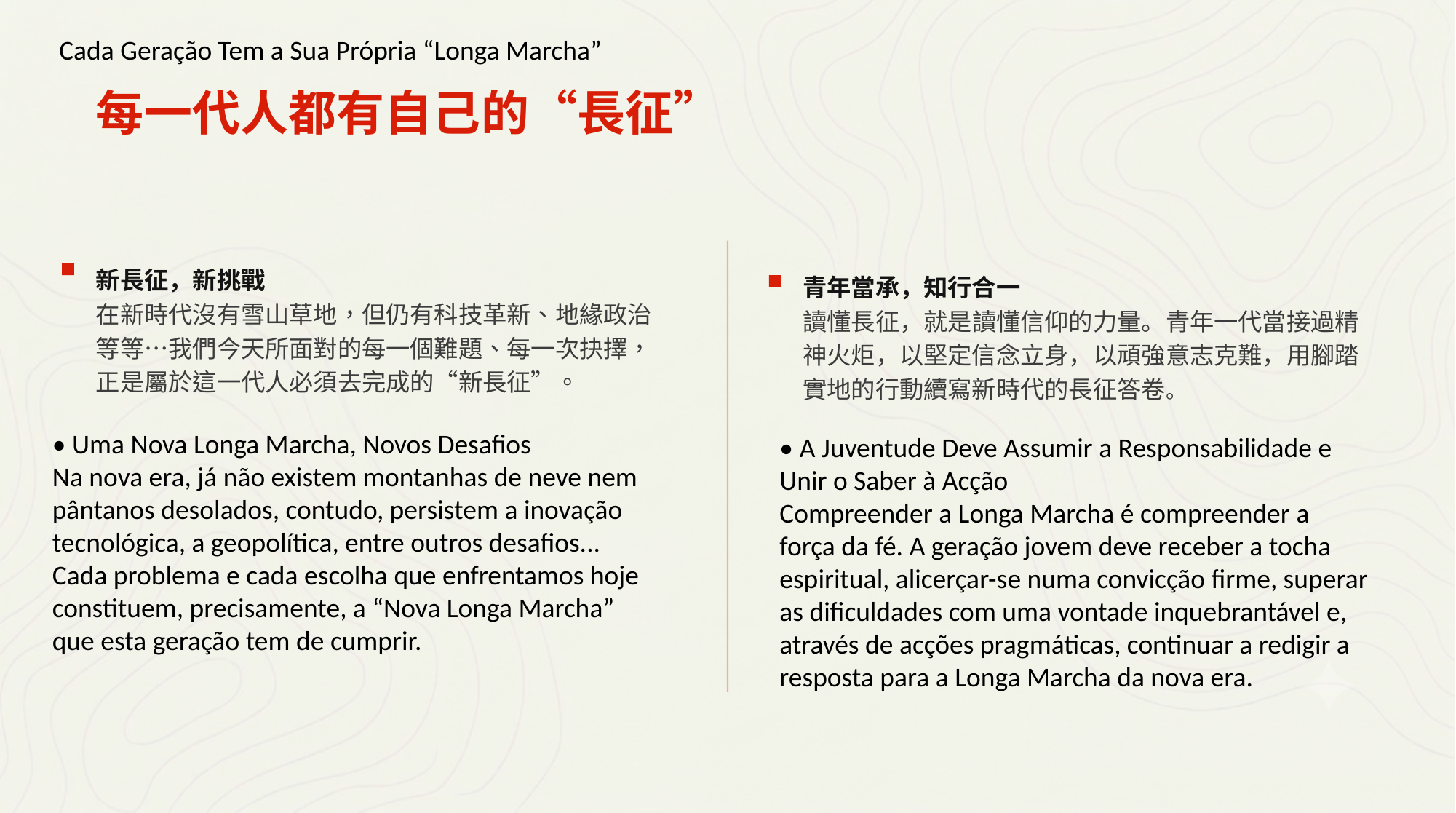

Cada Geração Tem a Sua Própria “Longa Marcha”
每一代人都有自己的“長征”
新長征，新挑戰
在新時代沒有雪山草地，但仍有科技革新、地緣政治等等…我們今天所面對的每一個難題、每一次抉擇，正是屬於這一代人必須去完成的“新長征”。

青年當承，知行合一
讀懂長征，就是讀懂信仰的力量。青年一代當接過精神火炬，以堅定信念立身，以頑強意志克難，用腳踏實地的行動續寫新時代的長征答卷。
• Uma Nova Longa Marcha, Novos Desafios
Na nova era, já não existem montanhas de neve nem pântanos desolados, contudo, persistem a inovação tecnológica, a geopolítica, entre outros desafios... Cada problema e cada escolha que enfrentamos hoje constituem, precisamente, a “Nova Longa Marcha” que esta geração tem de cumprir.
• A Juventude Deve Assumir a Responsabilidade e Unir o Saber à Acção
Compreender a Longa Marcha é compreender a força da fé. A geração jovem deve receber a tocha espiritual, alicerçar-se numa convicção firme, superar as dificuldades com uma vontade inquebrantável e, através de acções pragmáticas, continuar a redigir a resposta para a Longa Marcha da nova era.